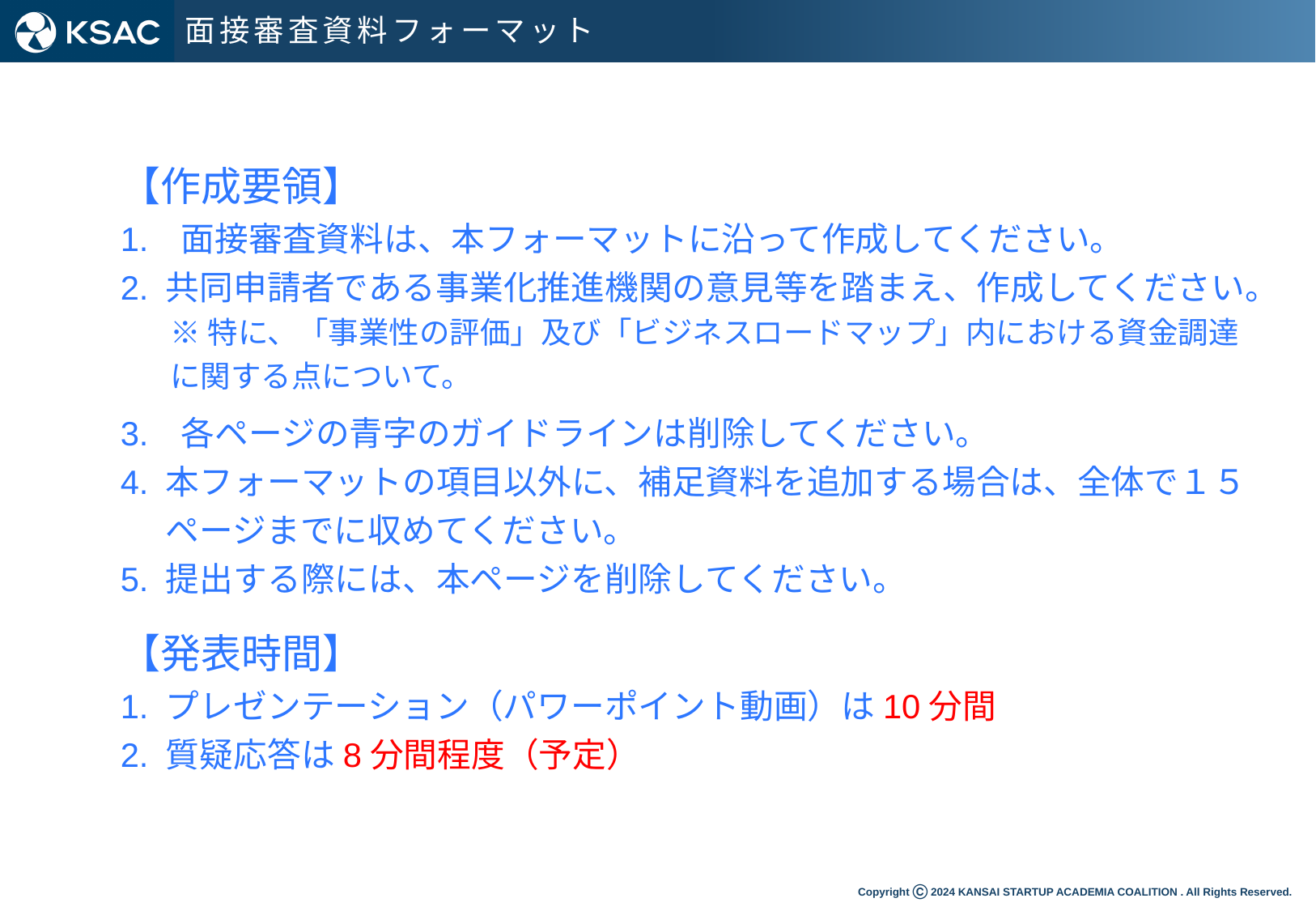

面接審査資料フォーマット
【作成要領】
面接審査資料は、本フォーマットに沿って作成してください。
共同申請者である事業化推進機関の意見等を踏まえ、作成してください。

各ページの青字のガイドラインは削除してください。
本フォーマットの項目以外に、補足資料を追加する場合は、全体で１５ページまでに収めてください。
提出する際には、本ページを削除してください。
※特に、「事業性の評価」及び「ビジネスロードマップ」内における資金調達に関する点について。
【発表時間】
プレゼンテーション（パワーポイント動画）は10分間
質疑応答は8分間程度（予定）